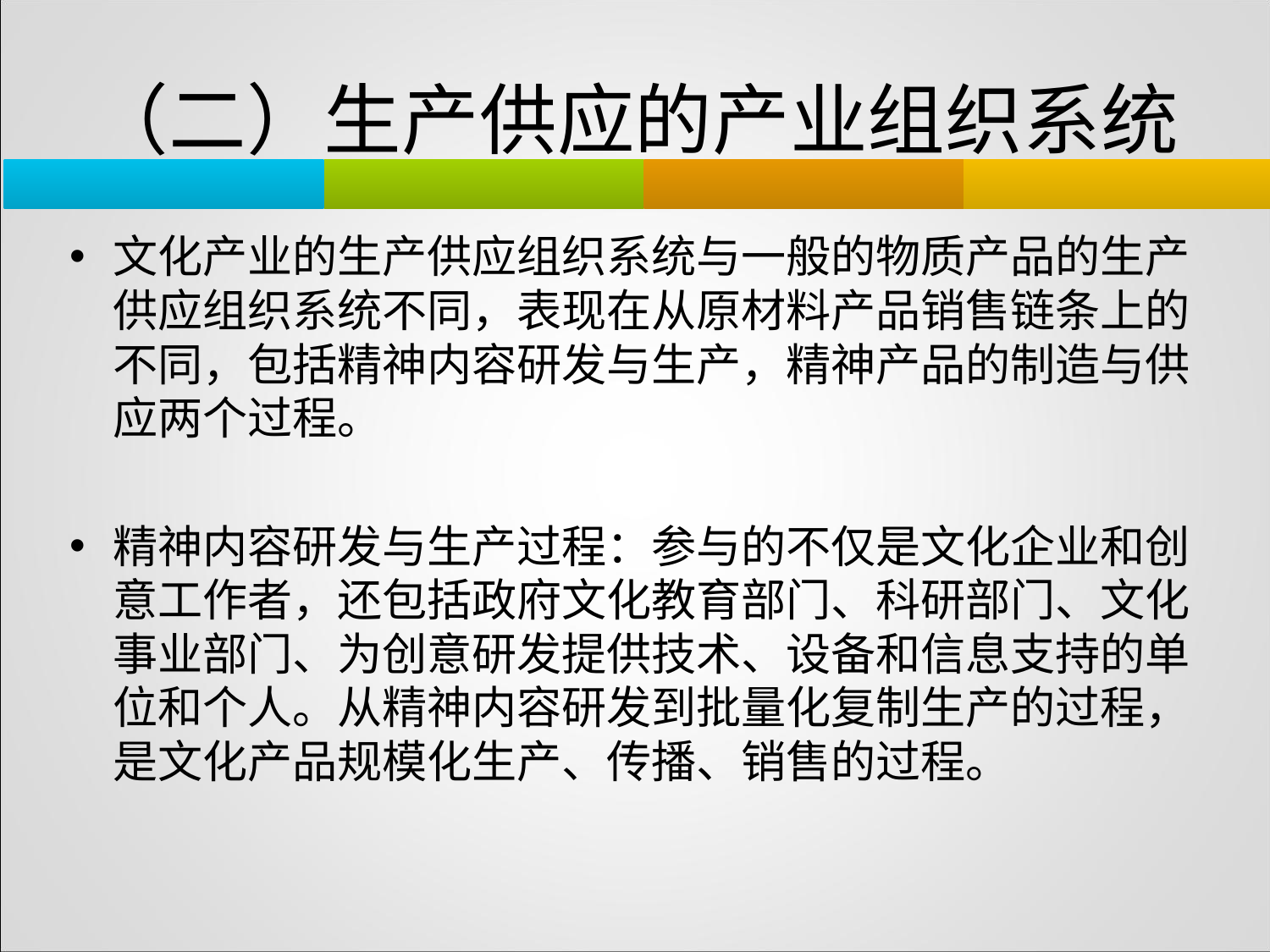

# （二）生产供应的产业组织系统

文化产业的生产供应组织系统与一般的物质产品的生产供应组织系统不同，表现在从原材料产品销售链条上的不同，包括精神内容研发与生产，精神产品的制造与供应两个过程。

精神内容研发与生产过程：参与的不仅是文化企业和创意工作者，还包括政府文化教育部门、科研部门、文化事业部门、为创意研发提供技术、设备和信息支持的单位和个人。从精神内容研发到批量化复制生产的过程，是文化产品规模化生产、传播、销售的过程。